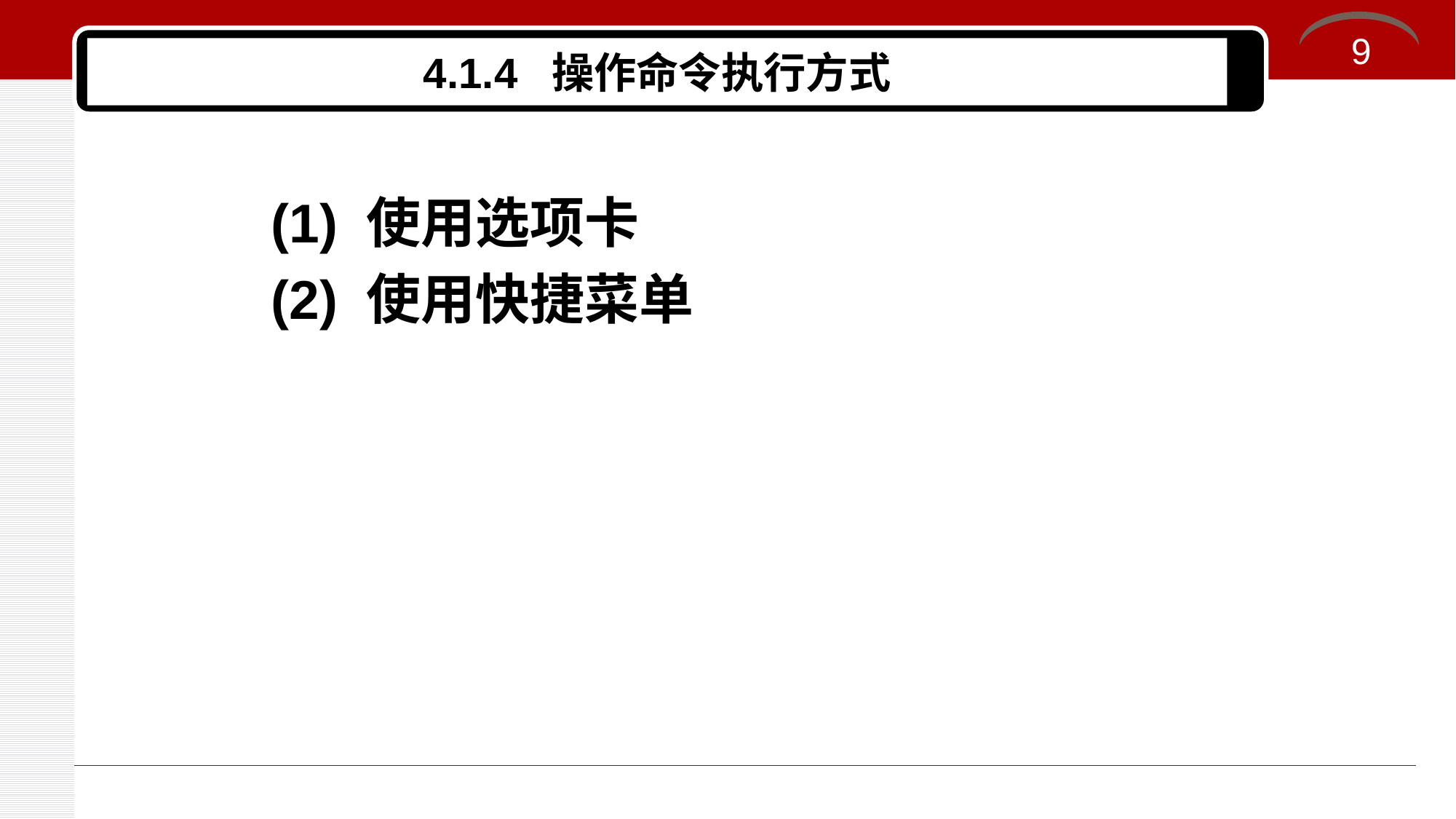

9
# 4.1.4  操作命令执行方式
(1) 使用选项卡
(2) 使用快捷菜单